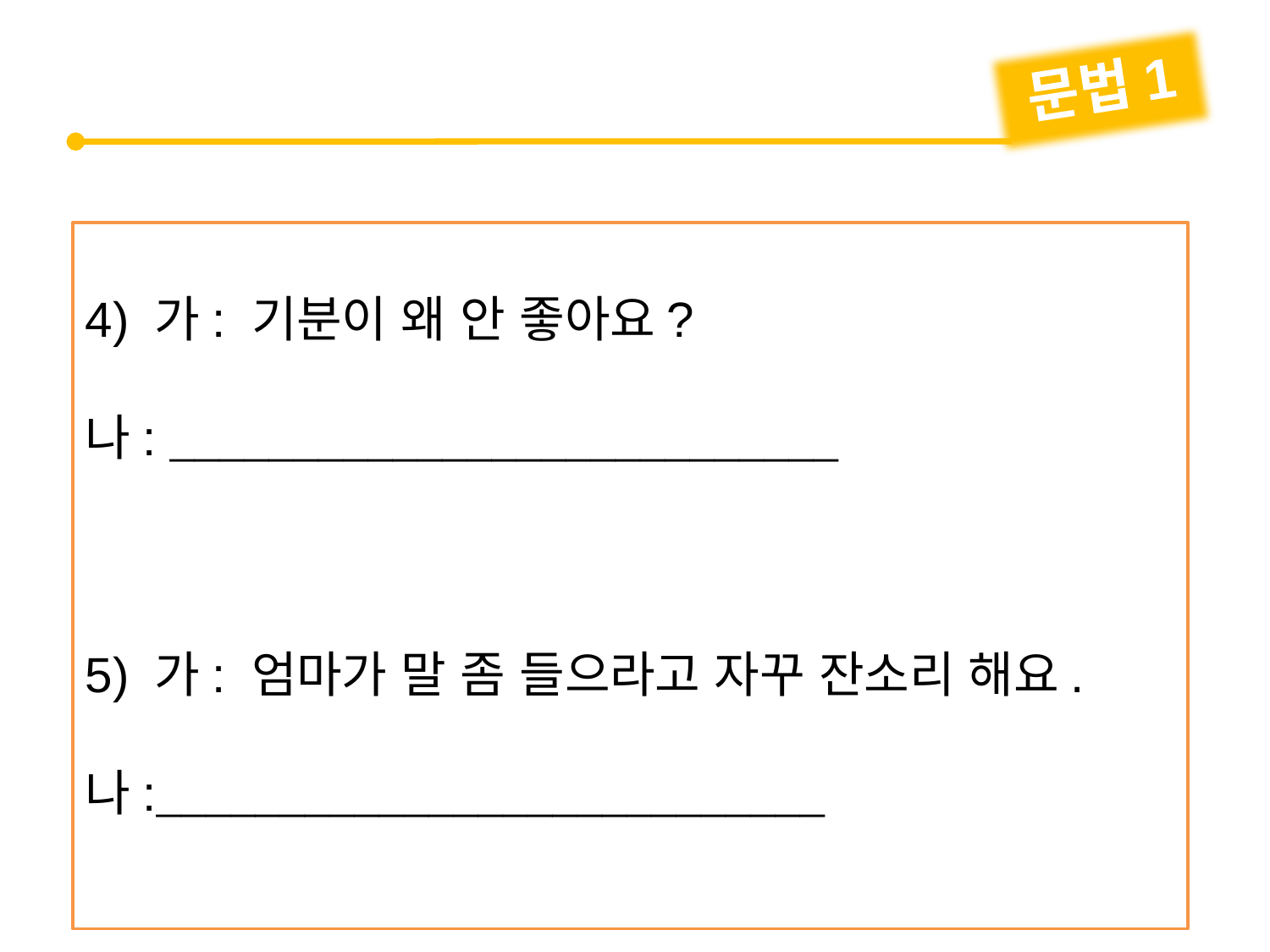

문법1

4) 가: 기분이 왜 안 좋아요?
나: ___________________________
5) 가: 엄마가 말 좀 들으라고 자꾸 잔소리 해요.
나:___________________________